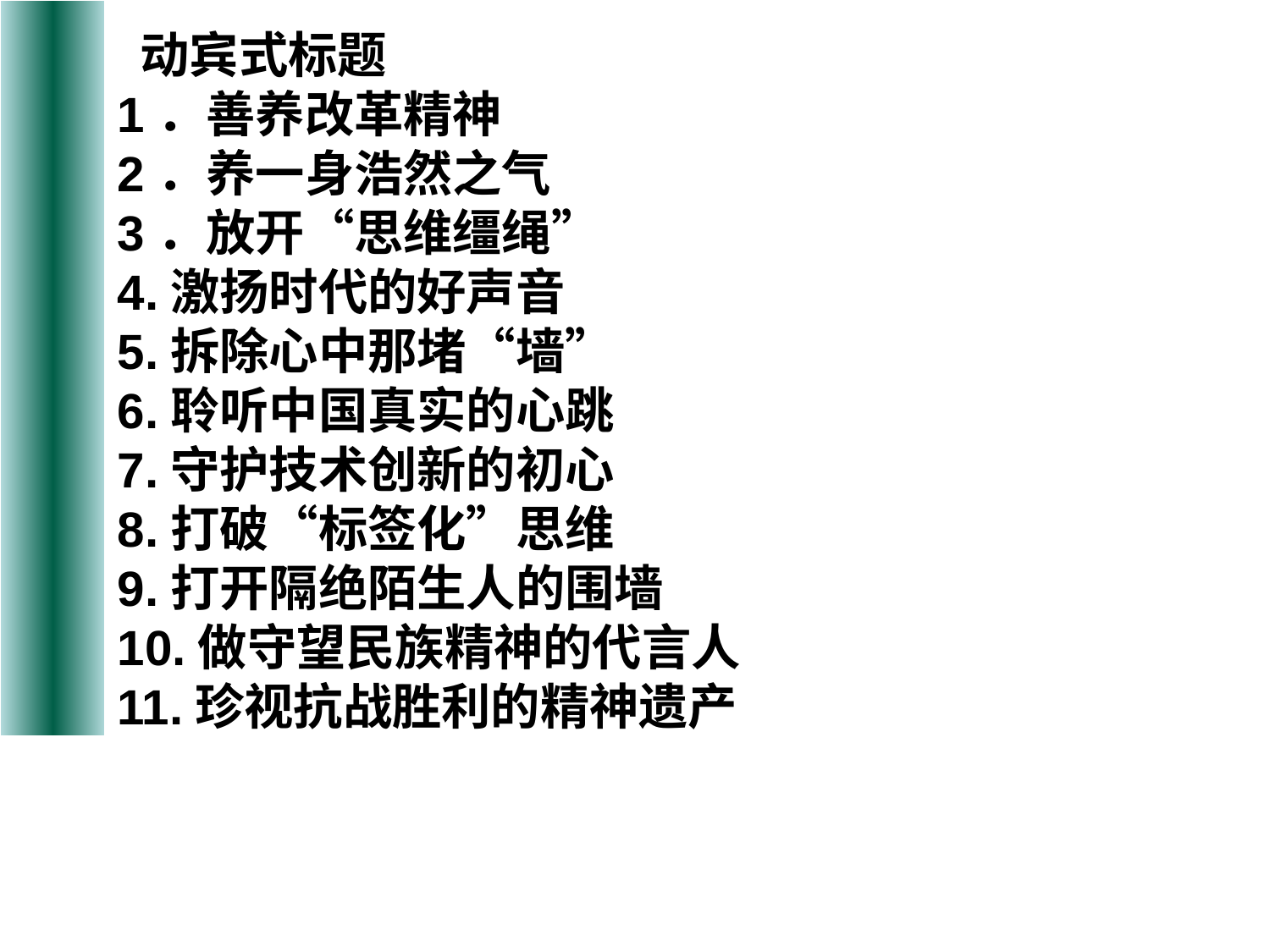

动宾式标题
1．善养改革精神
2．养一身浩然之气
3．放开“思维缰绳”
4.激扬时代的好声音
5.拆除心中那堵“墙”
6.聆听中国真实的心跳
7.守护技术创新的初心
8.打破“标签化”思维
9.打开隔绝陌生人的围墙
10.做守望民族精神的代言人
11.珍视抗战胜利的精神遗产